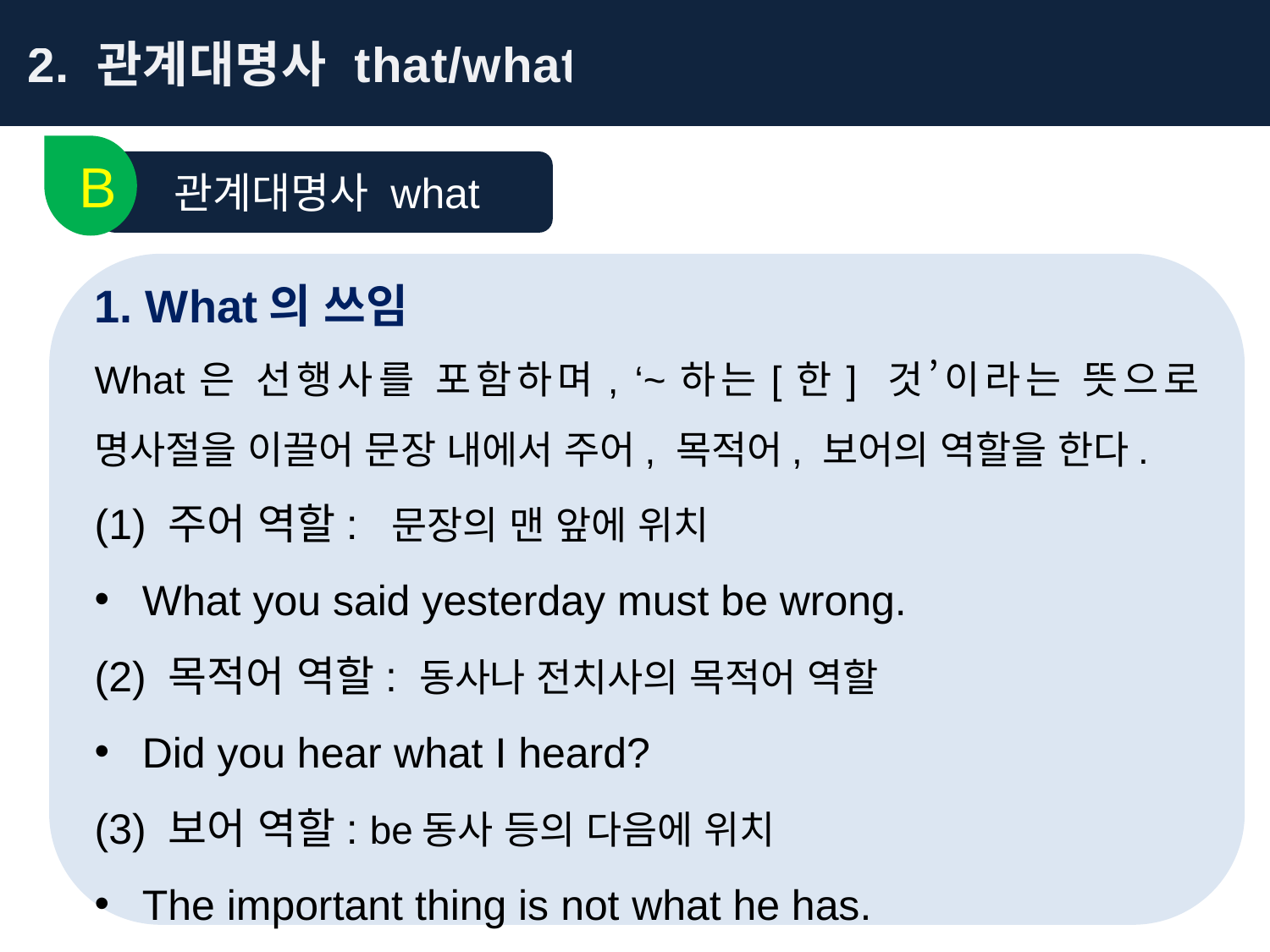

2. 관계대명사 that/what

B
관계대명사 what
1. What의 쓰임
What은 선행사를 포함하며, ‘~하는[한] 것’이라는 뜻으로 명사절을 이끌어 문장 내에서 주어, 목적어, 보어의 역할을 한다.
(1) 주어 역할:  문장의 맨 앞에 위치
What you said yesterday must be wrong.
(2) 목적어 역할: 동사나 전치사의 목적어 역할
Did you hear what I heard?
(3) 보어 역할: be동사 등의 다음에 위치
The important thing is not what he has.